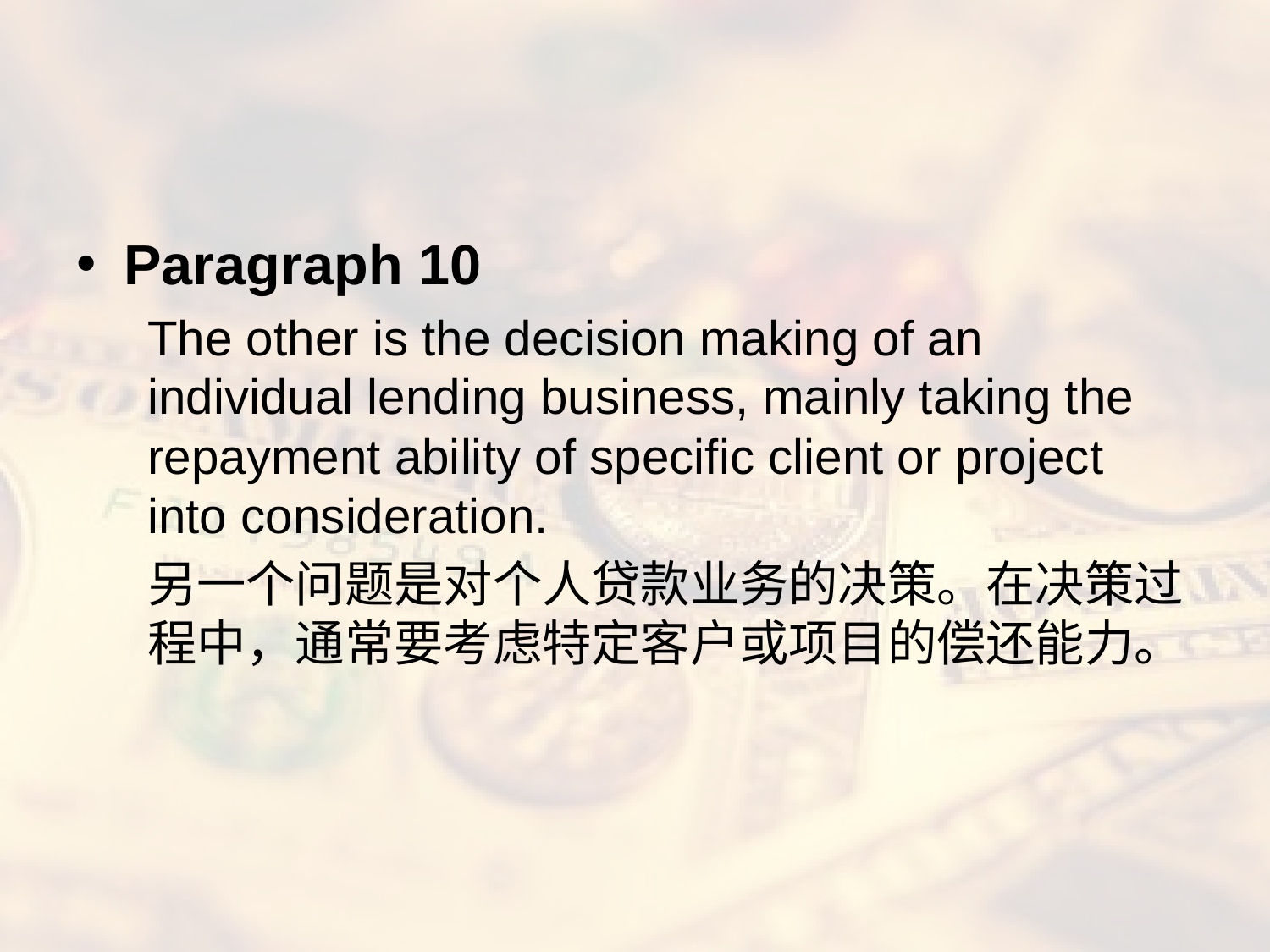

#
Paragraph 10
The other is the decision making of an individual lending business, mainly taking the repayment ability of specific client or project into consideration.
另一个问题是对个人贷款业务的决策。在决策过程中，通常要考虑特定客户或项目的偿还能力。